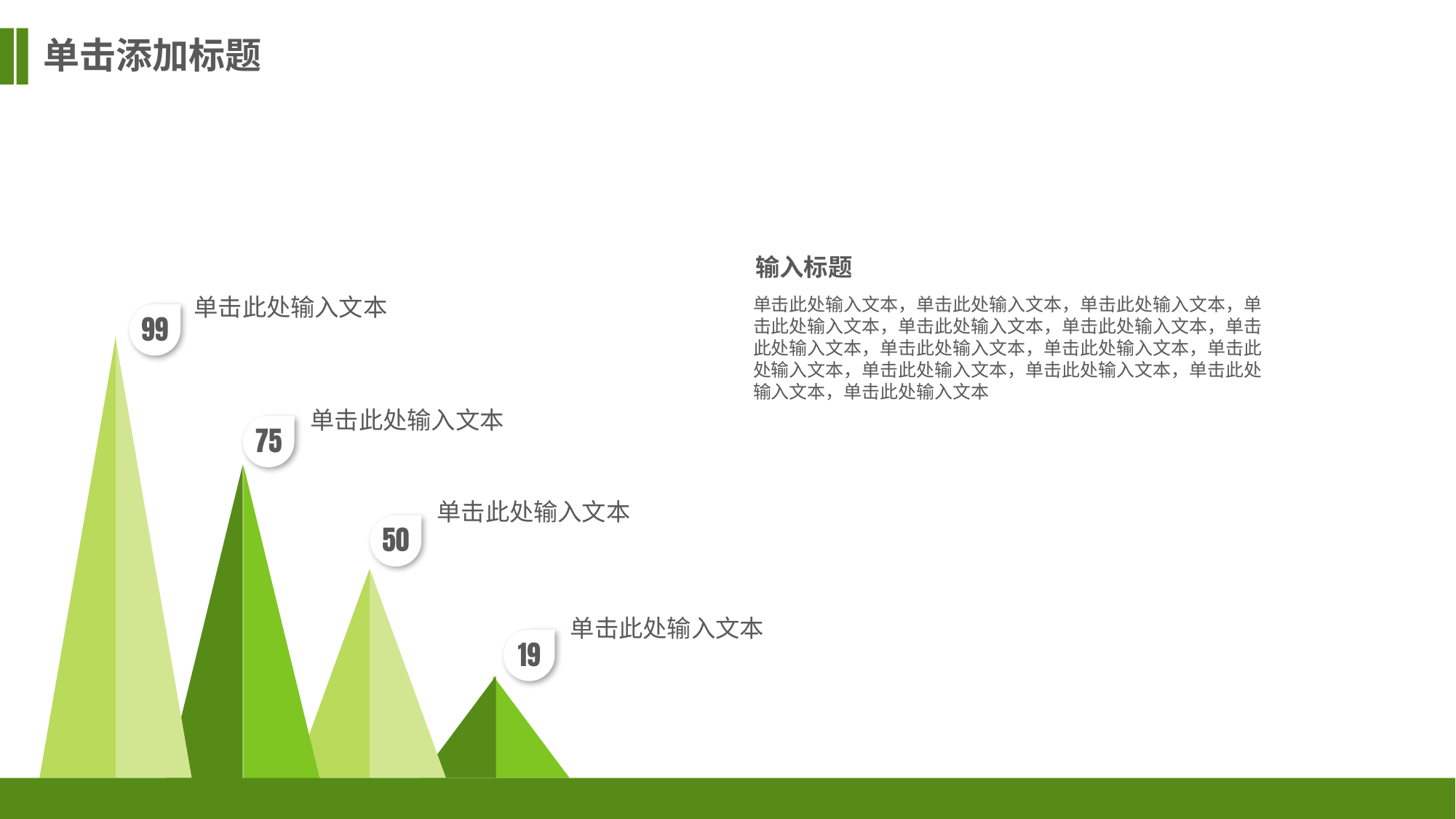

单击添加标题

输入标题
单击此处输入文本
单击此处输入文本，单击此处输入文本，单击此处输入文本，单击此处输入文本，单击此处输入文本，单击此处输入文本，单击此处输入文本，单击此处输入文本，单击此处输入文本，单击此处输入文本，单击此处输入文本，单击此处输入文本，单击此处输入文本，单击此处输入文本
99

单击此处输入文本
75

单击此处输入文本
50

单击此处输入文本
19